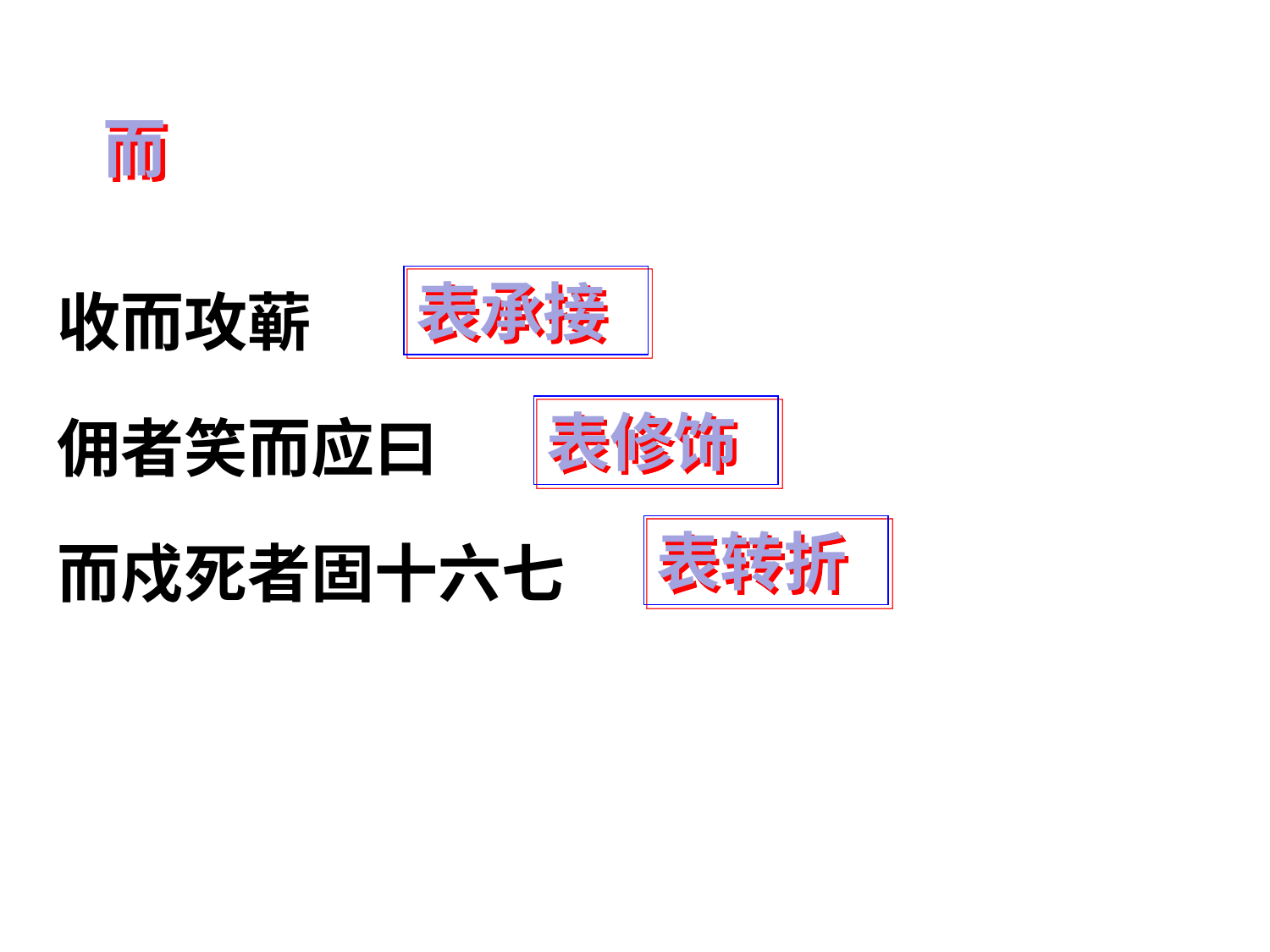

而
收而攻蕲
佣者笑而应曰
而戍死者固十六七
表承接
表修饰
表转折